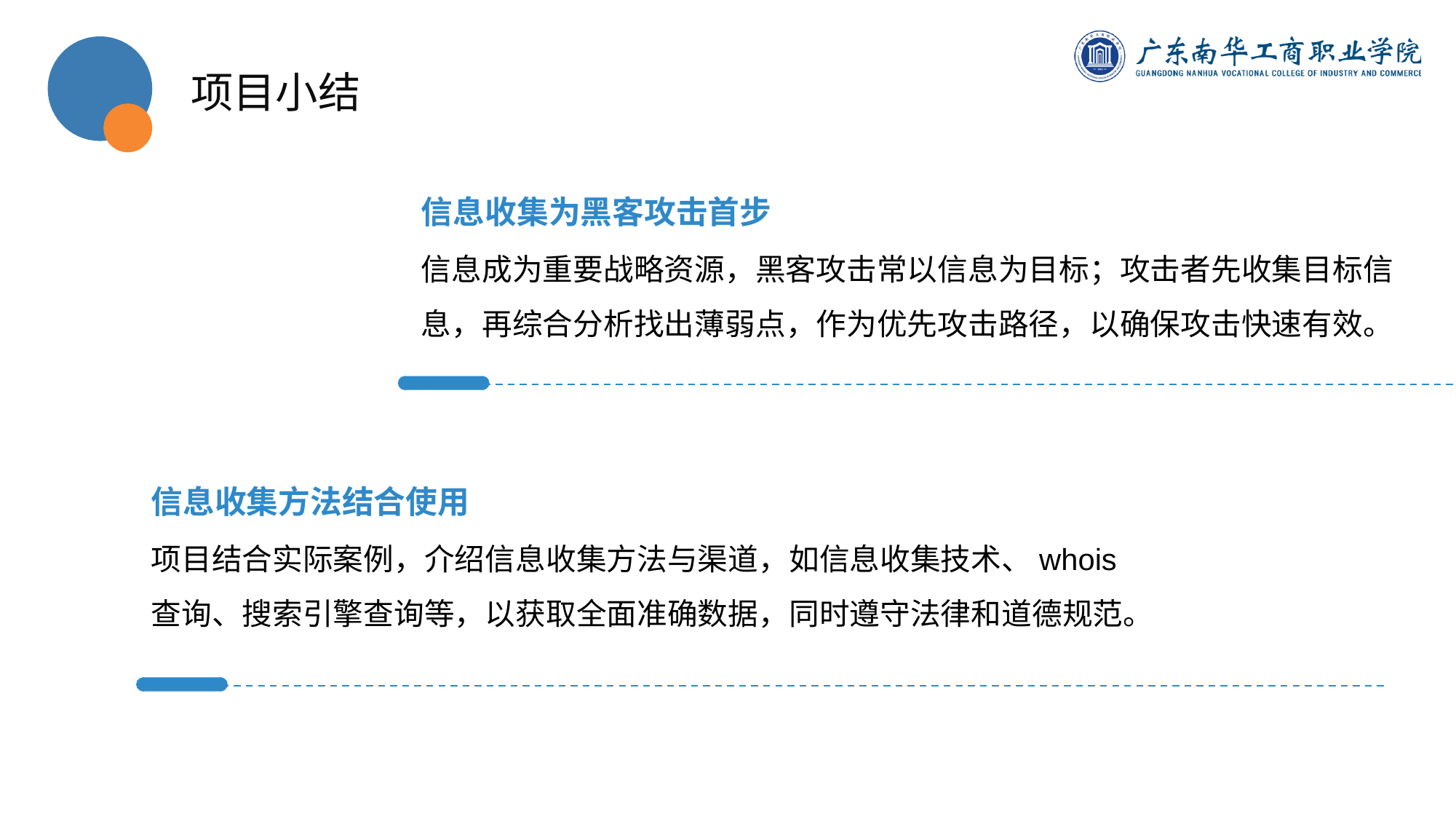

项目小结

信息收集为黑客攻击首步
信息成为重要战略资源，黑客攻击常以信息为目标；攻击者先收集目标信息，再综合分析找出薄弱点，作为优先攻击路径，以确保攻击快速有效。

信息收集方法结合使用
项目结合实际案例，介绍信息收集方法与渠道，如信息收集技术、whois查询、搜索引擎查询等，以获取全面准确数据，同时遵守法律和道德规范。